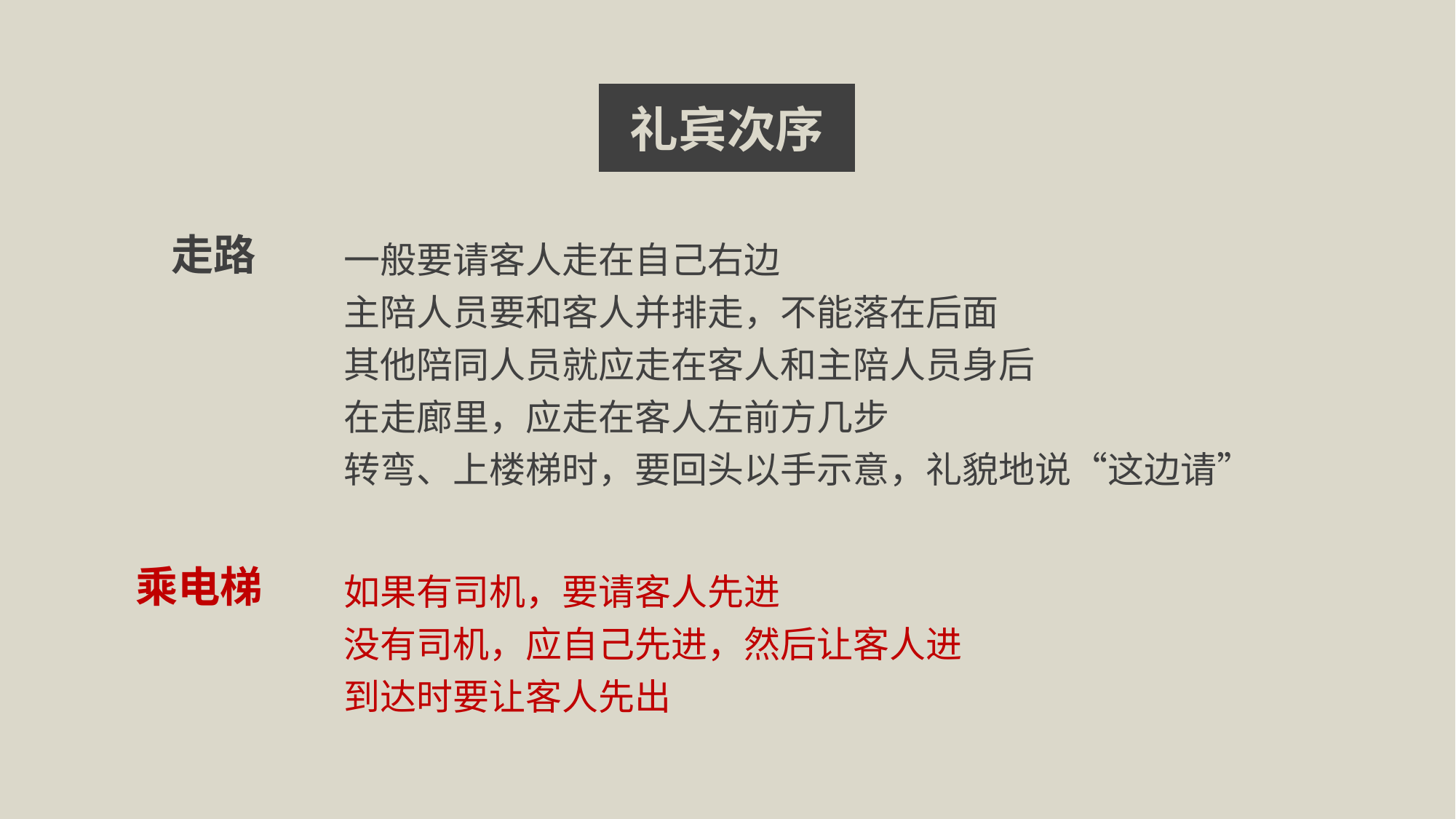

礼宾次序
走路
一般要请客人走在自己右边
主陪人员要和客人并排走，不能落在后面
其他陪同人员就应走在客人和主陪人员身后
在走廊里，应走在客人左前方几步
转弯、上楼梯时，要回头以手示意，礼貌地说“这边请”
如果有司机，要请客人先进
没有司机，应自己先进，然后让客人进
到达时要让客人先出
乘电梯